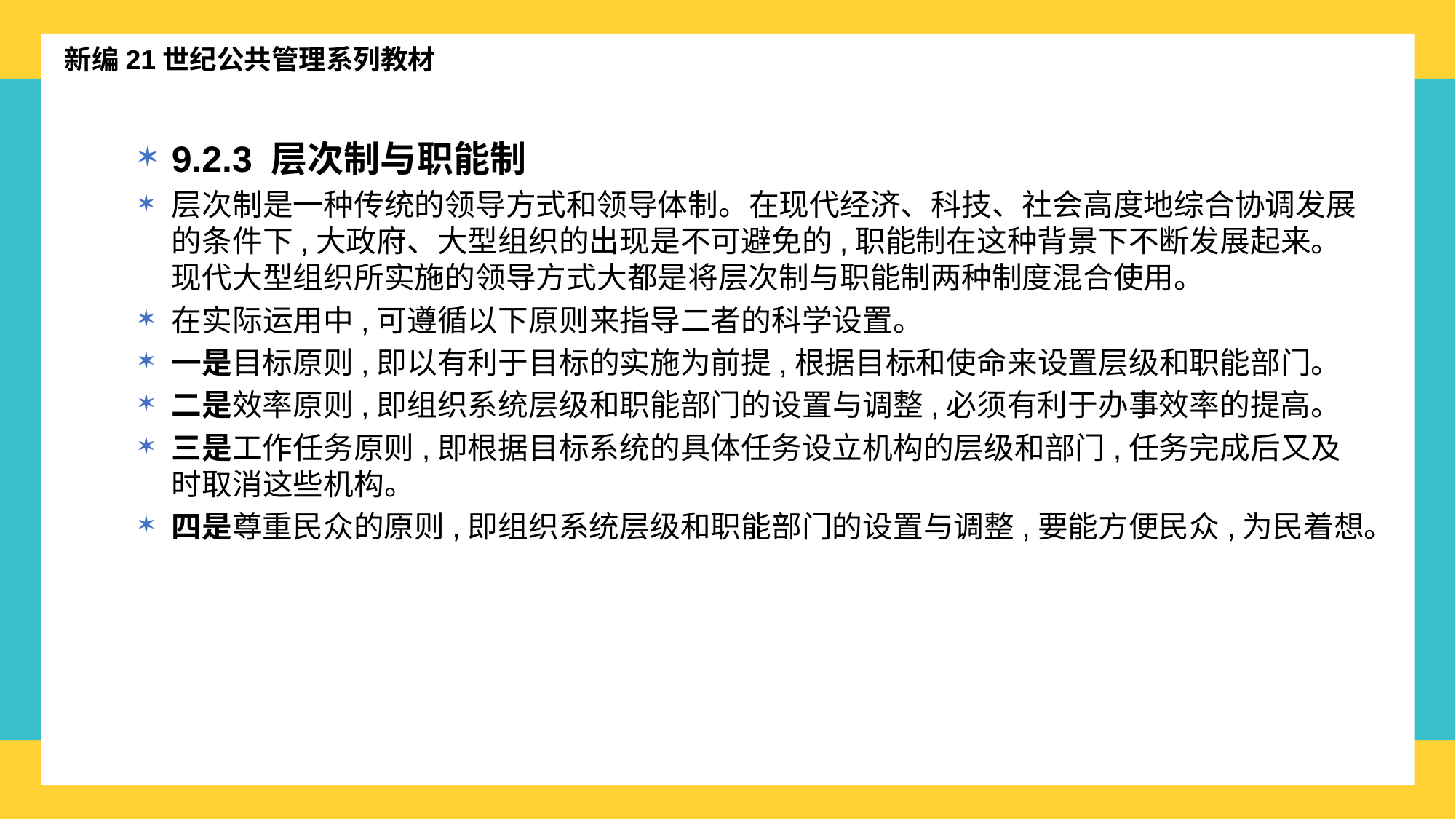

新编21世纪公共管理系列教材
9.2.3 层次制与职能制
层次制是一种传统的领导方式和领导体制。在现代经济、科技、社会高度地综合协调发展的条件下,大政府、大型组织的出现是不可避免的,职能制在这种背景下不断发展起来。现代大型组织所实施的领导方式大都是将层次制与职能制两种制度混合使用。
在实际运用中,可遵循以下原则来指导二者的科学设置。
一是目标原则,即以有利于目标的实施为前提,根据目标和使命来设置层级和职能部门。
二是效率原则,即组织系统层级和职能部门的设置与调整,必须有利于办事效率的提高。
三是工作任务原则,即根据目标系统的具体任务设立机构的层级和部门,任务完成后又及时取消这些机构。
四是尊重民众的原则,即组织系统层级和职能部门的设置与调整,要能方便民众,为民着想。